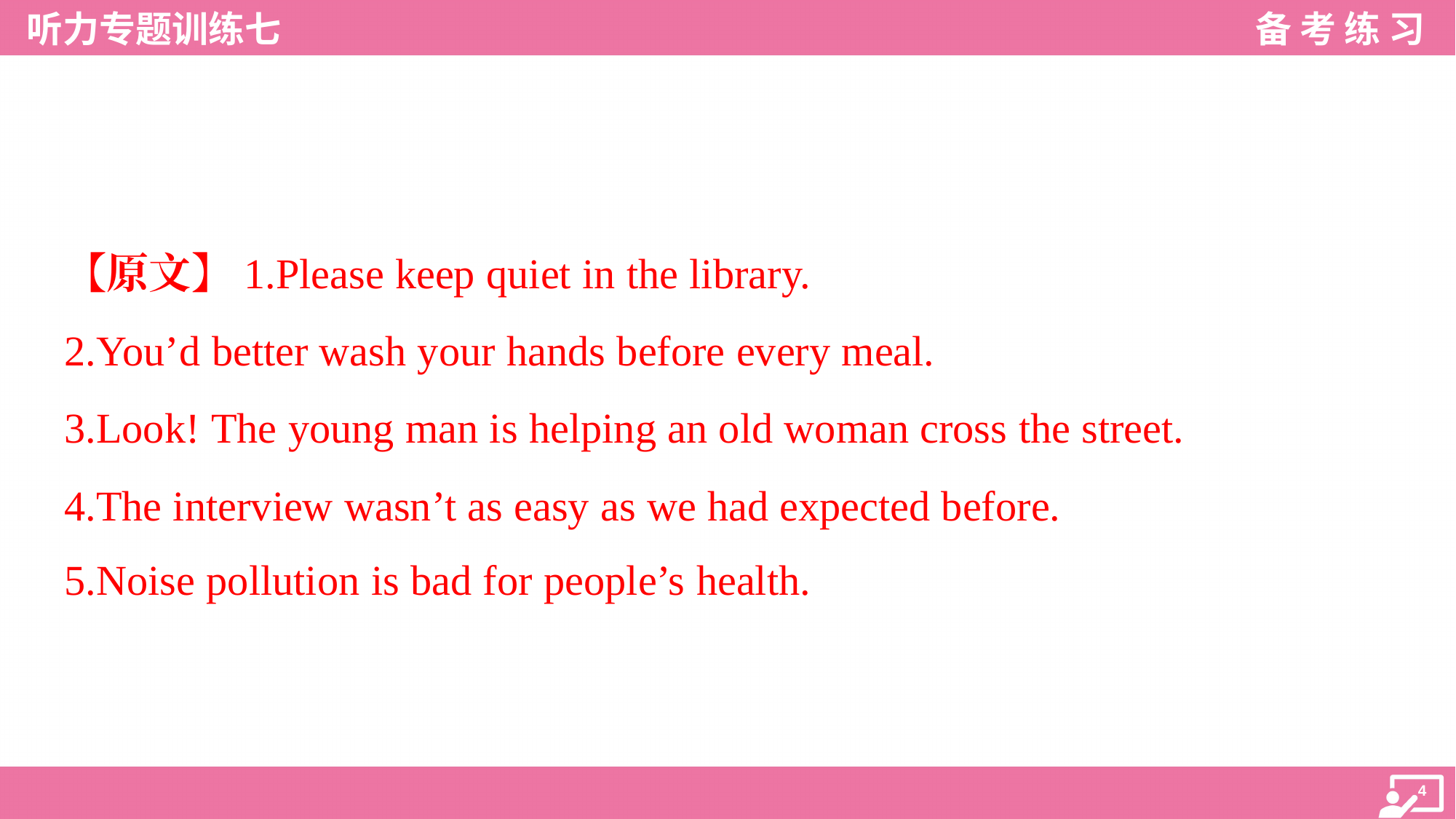

【原文】1.Please keep quiet in the library.
2.You’d better wash your hands before every meal.
3.Look! The young man is helping an old woman cross the street.
4.The interview wasn’t as easy as we had expected before.
5.Noise pollution is bad for people’s health.